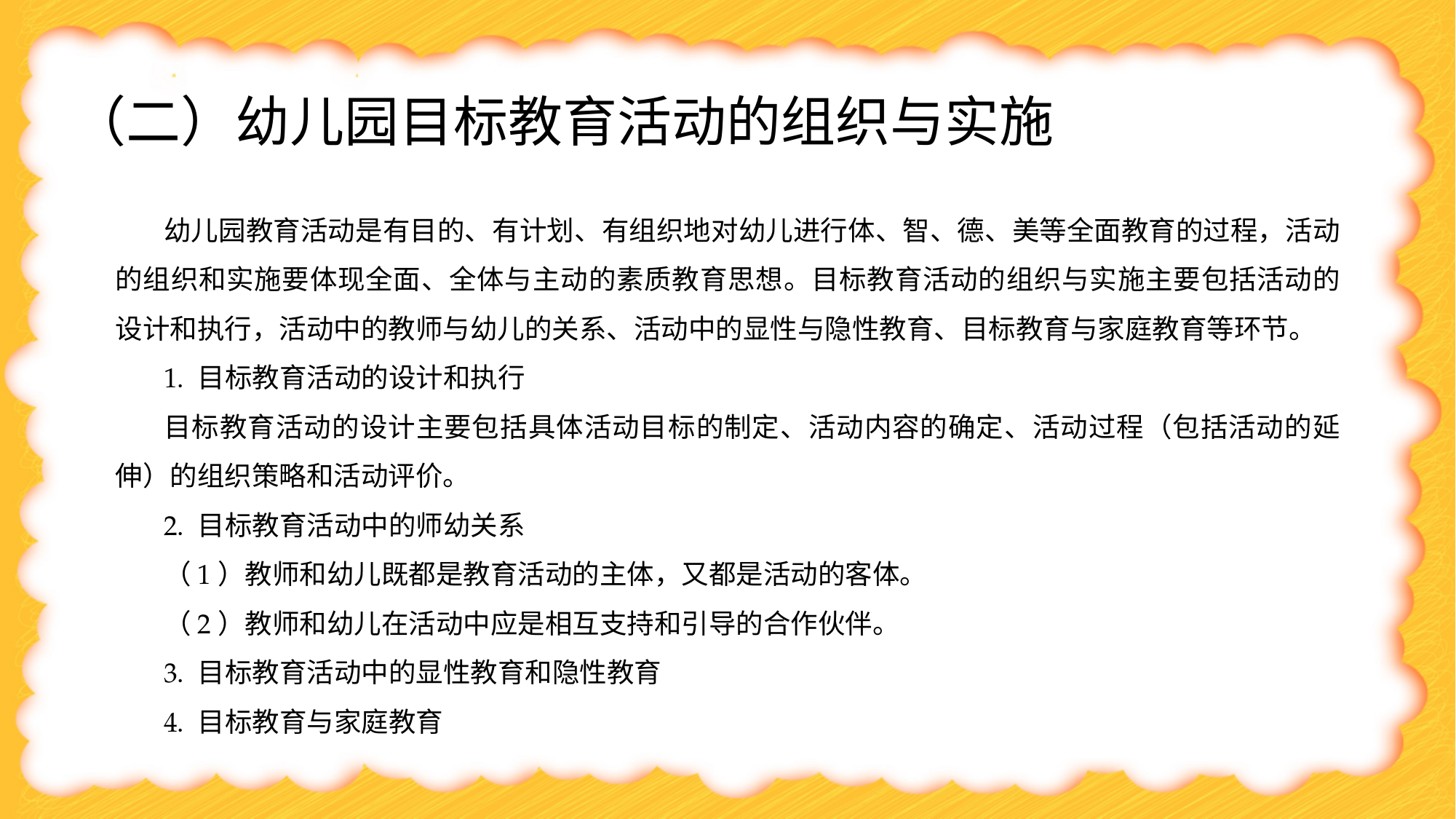

（二）幼儿园目标教育活动的组织与实施
幼儿园教育活动是有目的、有计划、有组织地对幼儿进行体、智、德、美等全面教育的过程，活动的组织和实施要体现全面、全体与主动的素质教育思想。目标教育活动的组织与实施主要包括活动的设计和执行，活动中的教师与幼儿的关系、活动中的显性与隐性教育、目标教育与家庭教育等环节。
1. 目标教育活动的设计和执行
目标教育活动的设计主要包括具体活动目标的制定、活动内容的确定、活动过程（包括活动的延伸）的组织策略和活动评价。
2. 目标教育活动中的师幼关系
（1）教师和幼儿既都是教育活动的主体，又都是活动的客体。
（2）教师和幼儿在活动中应是相互支持和引导的合作伙伴。
3. 目标教育活动中的显性教育和隐性教育
4. 目标教育与家庭教育